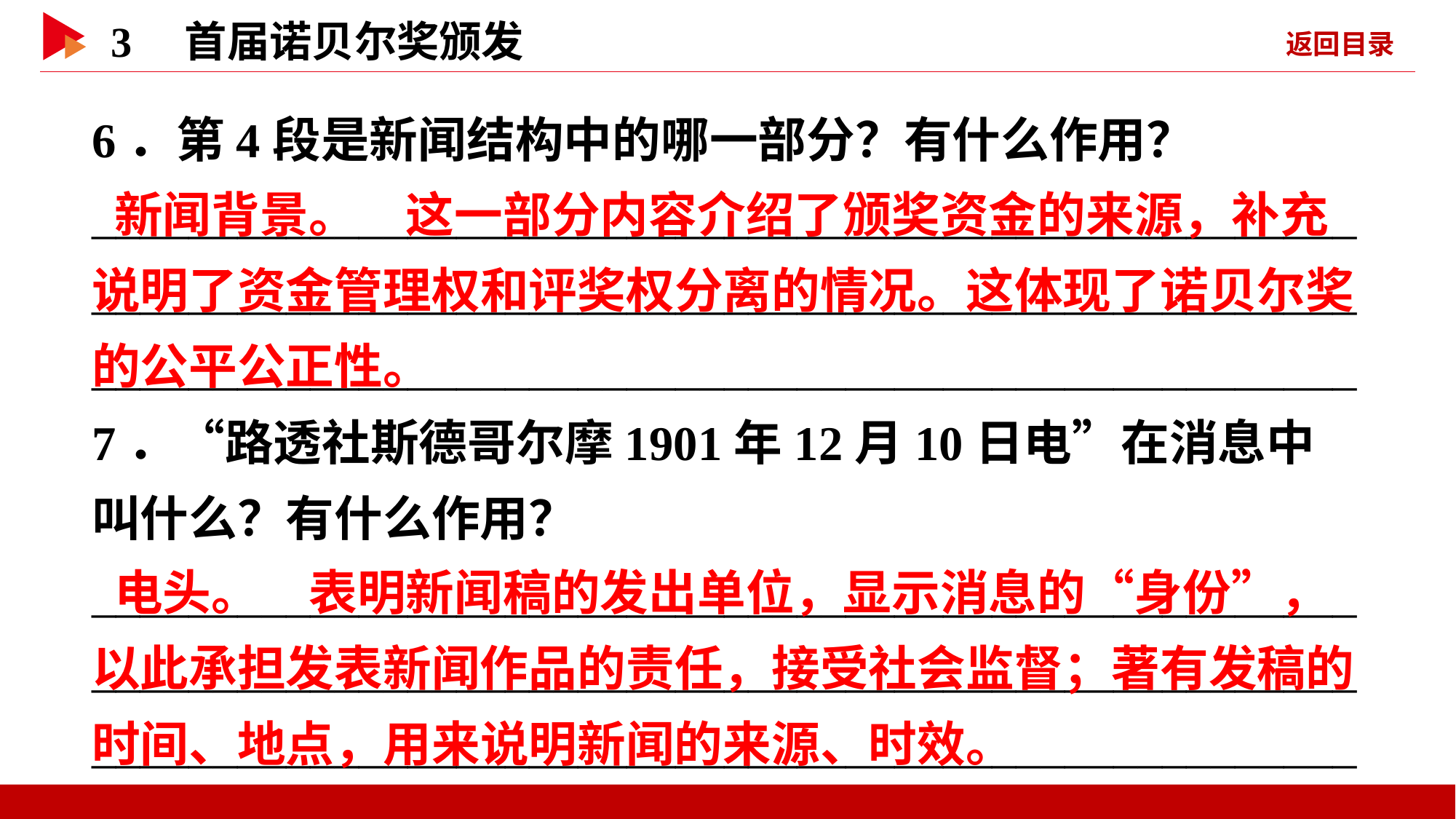

6．第4段是新闻结构中的哪一部分？有什么作用？
____________________________________________________________________________________________________________________________________________________________
7．“路透社斯德哥尔摩1901年12月10日电”在消息中叫什么？有什么作用？
____________________________________________________________________________________________________________________________________________________________
 新闻背景。　这一部分内容介绍了颁奖资金的来源，补充说明了资金管理权和评奖权分离的情况。这体现了诺贝尔奖的公平公正性。
 电头。　表明新闻稿的发出单位，显示消息的“身份”，以此承担发表新闻作品的责任，接受社会监督；著有发稿的时间、地点，用来说明新闻的来源、时效。